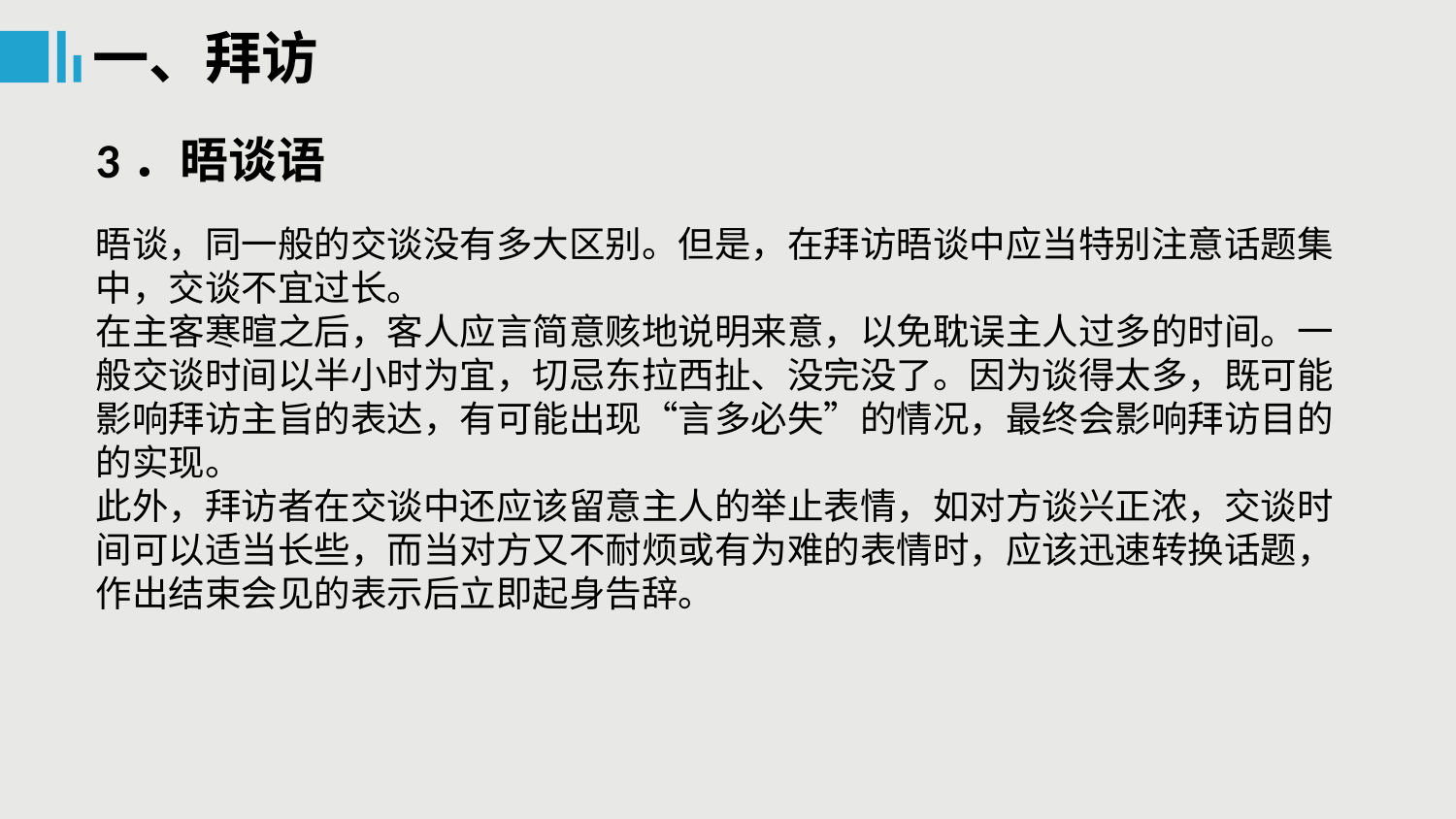

一、拜访

3．晤谈语
晤谈，同一般的交谈没有多大区别。但是，在拜访晤谈中应当特别注意话题集中，交谈不宜过长。
在主客寒暄之后，客人应言简意赅地说明来意，以免耽误主人过多的时间。一般交谈时间以半小时为宜，切忌东拉西扯、没完没了。因为谈得太多，既可能影响拜访主旨的表达，有可能出现“言多必失”的情况，最终会影响拜访目的的实现。
此外，拜访者在交谈中还应该留意主人的举止表情，如对方谈兴正浓，交谈时间可以适当长些，而当对方又不耐烦或有为难的表情时，应该迅速转换话题，作出结束会见的表示后立即起身告辞。